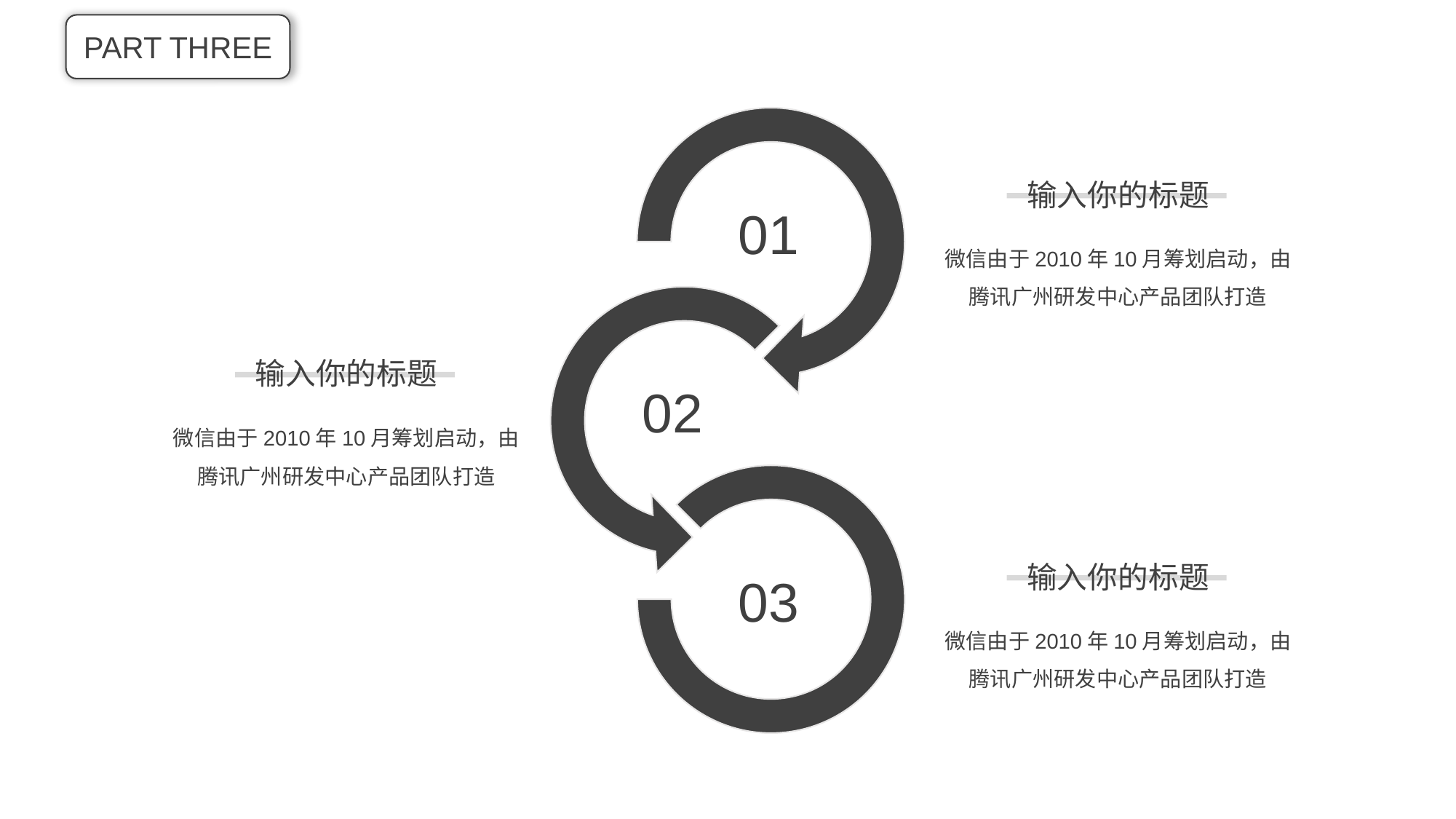

PART THREE

输入你的标题

01
微信由于2010年10月筹划启动，由腾讯广州研发中心产品团队打造
输入你的标题

02
微信由于2010年10月筹划启动，由腾讯广州研发中心产品团队打造
输入你的标题
03

微信由于2010年10月筹划启动，由腾讯广州研发中心产品团队打造